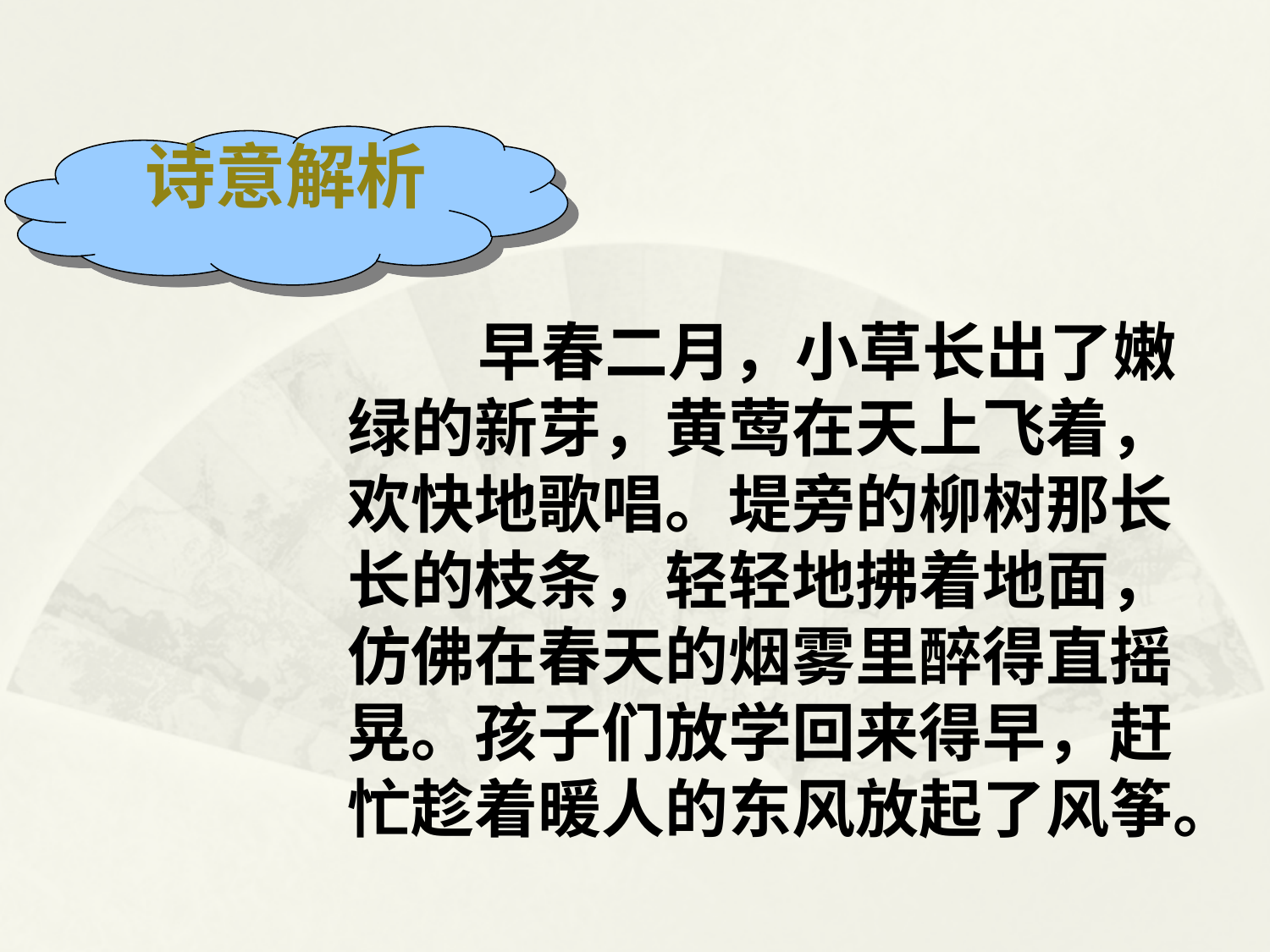

诗意解析
        早春二月，小草长出了嫩绿的新芽，黄莺在天上飞着，欢快地歌唱。堤旁的柳树那长长的枝条，轻轻地拂着地面，仿佛在春天的烟雾里醉得直摇晃。孩子们放学回来得早，赶忙趁着暖人的东风放起了风筝。